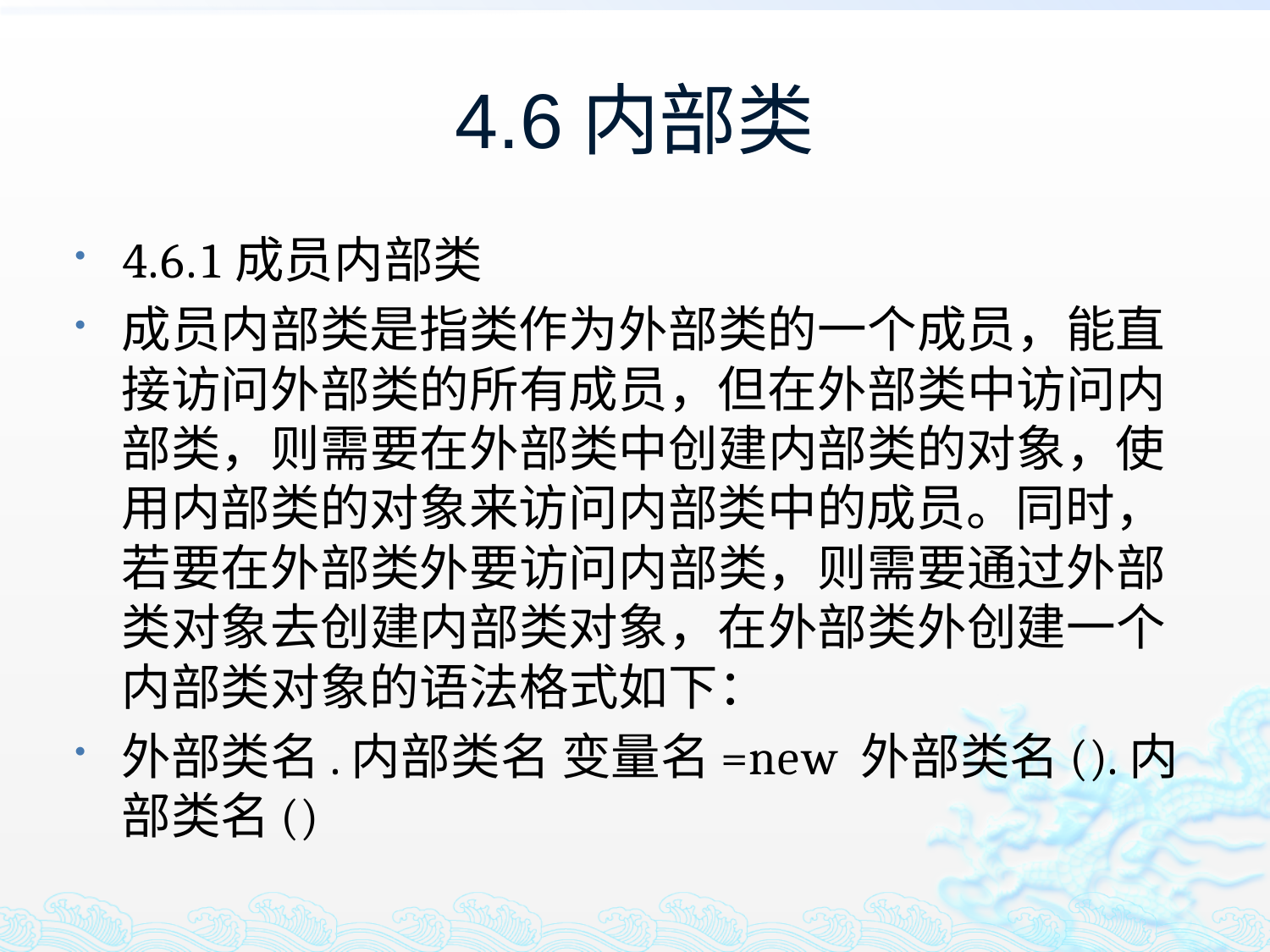

# 4.6内部类
4.6.1成员内部类
成员内部类是指类作为外部类的一个成员，能直接访问外部类的所有成员，但在外部类中访问内部类，则需要在外部类中创建内部类的对象，使用内部类的对象来访问内部类中的成员。同时，若要在外部类外要访问内部类，则需要通过外部类对象去创建内部类对象，在外部类外创建一个内部类对象的语法格式如下：
外部类名.内部类名 变量名=new 外部类名().内部类名()